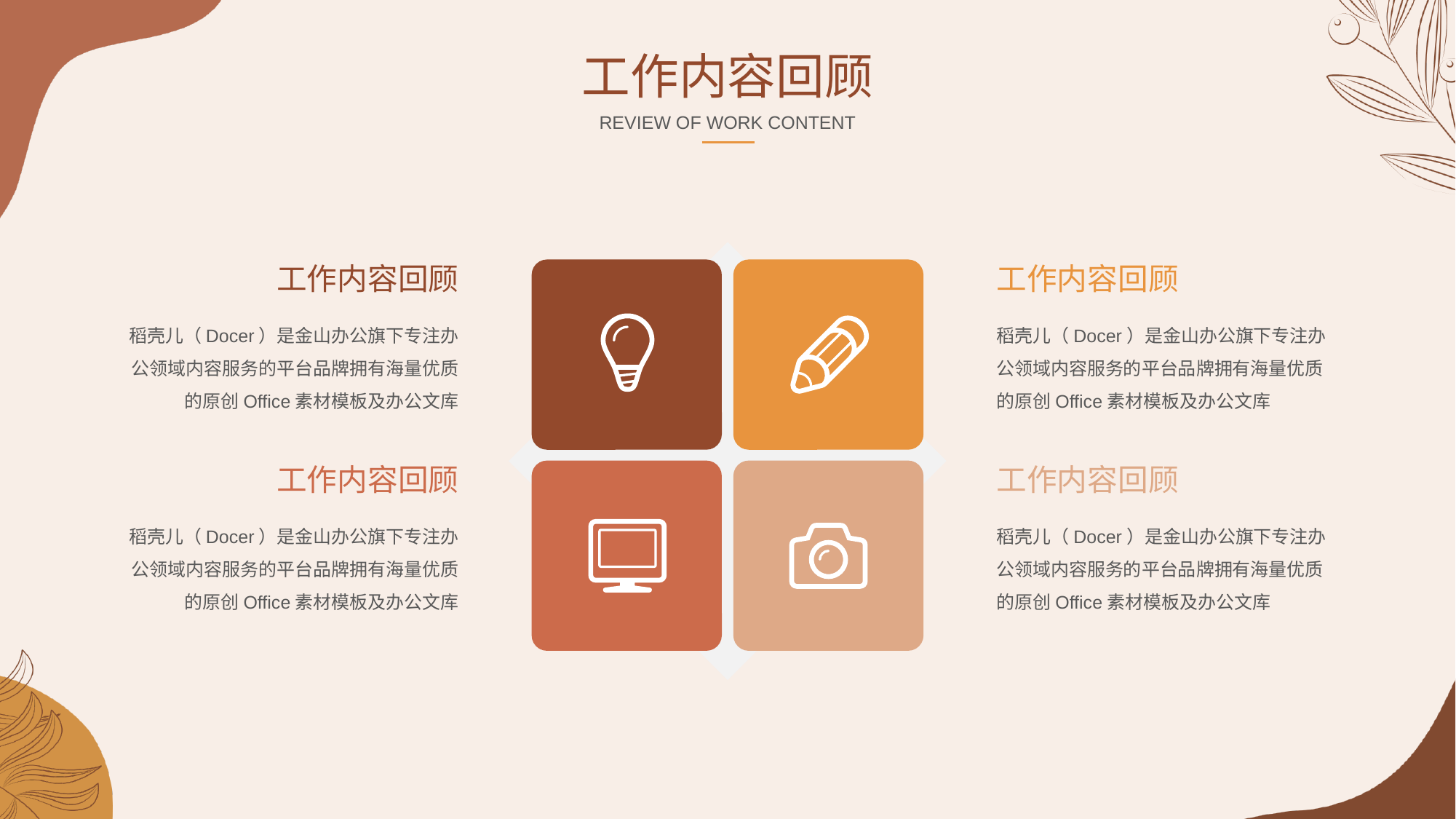

工作内容回顾
REVIEW OF WORK CONTENT
工作内容回顾

稻壳儿（Docer）是金山办公旗下专注办公领域内容服务的平台品牌拥有海量优质的原创Office素材模板及办公文库

工作内容回顾
稻壳儿（Docer）是金山办公旗下专注办公领域内容服务的平台品牌拥有海量优质的原创Office素材模板及办公文库

工作内容回顾

稻壳儿（Docer）是金山办公旗下专注办公领域内容服务的平台品牌拥有海量优质的原创Office素材模板及办公文库

工作内容回顾
稻壳儿（Docer）是金山办公旗下专注办公领域内容服务的平台品牌拥有海量优质的原创Office素材模板及办公文库